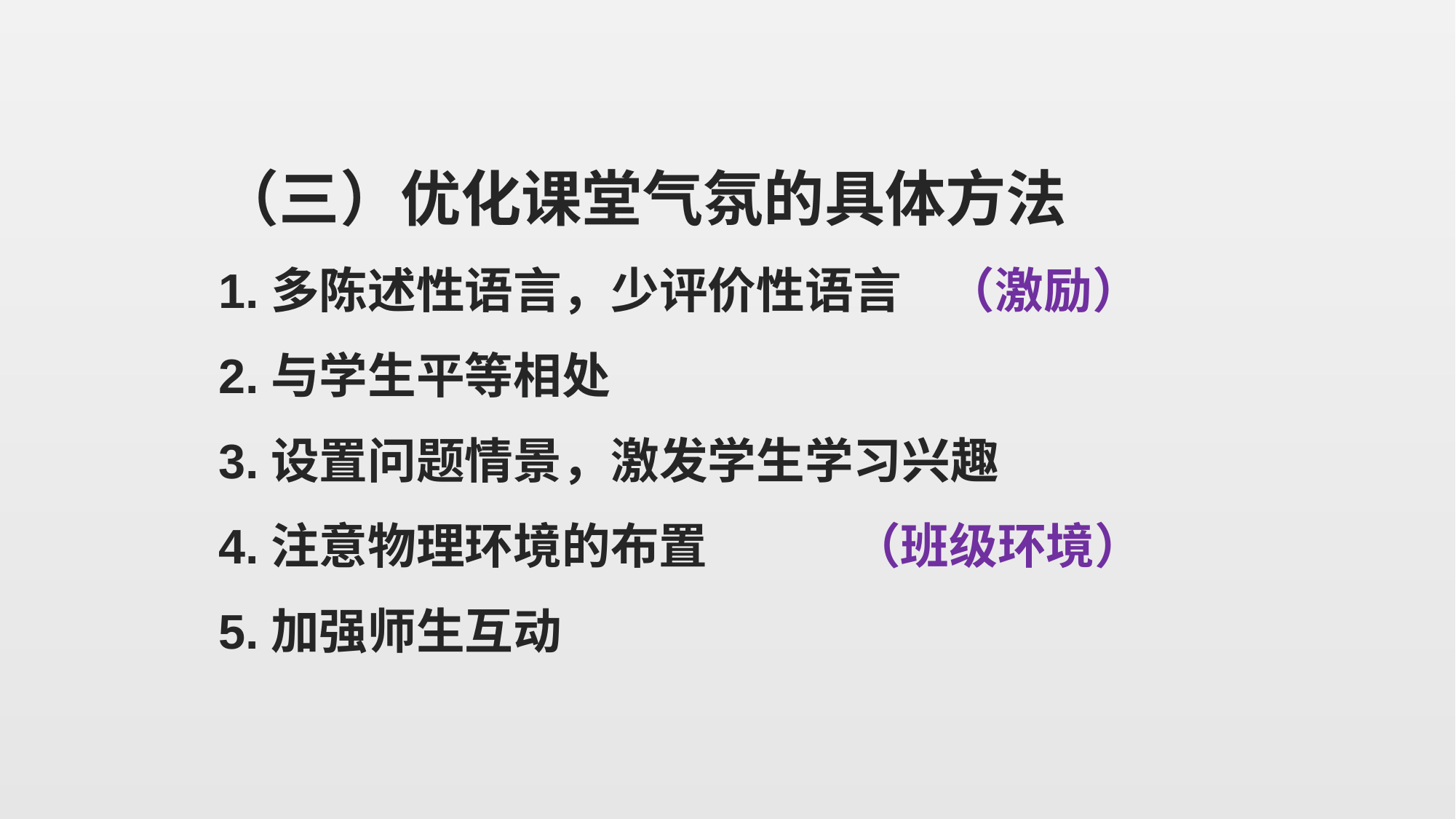

（三）优化课堂气氛的具体方法
1.多陈述性语言，少评价性语言    （激励）
2.与学生平等相处
3.设置问题情景，激发学生学习兴趣
4.注意物理环境的布置             （班级环境）
5.加强师生互动